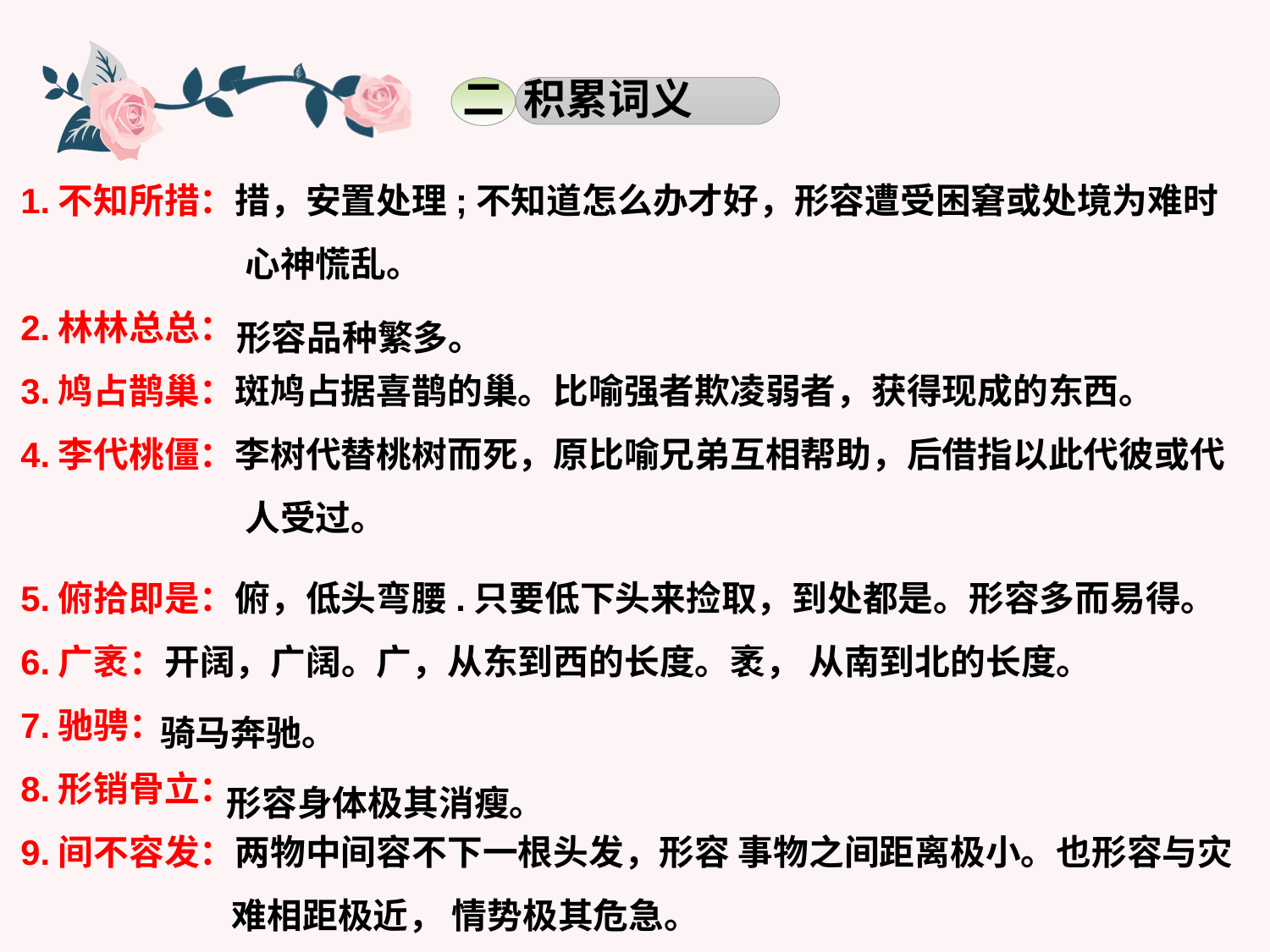

二  积累词义

1.不知所措：措，安置处理;不知道怎么办才好，形容遭受困窘或处境为难时心神慌乱。
2.林林总总：
3.鸠占鹊巢：斑鸠占据喜鹊的巢。比喻强者欺凌弱者，获得现成的东西。
4.李代桃僵：李树代替桃树而死，原比喻兄弟互相帮助，后借指以此代彼或代人受过。
形容品种繁多。
5.俯拾即是：俯，低头弯腰.只要低下头来捡取，到处都是。形容多而易得。
6.广袤：开阔，广阔。广，从东到西的长度。袤， 从南到北的长度。
7.驰骋：
8.形销骨立：
9.间不容发：两物中间容不下一根头发，形容 事物之间距离极小。也形容与灾难相距极近， 情势极其危急。
骑马奔驰。
形容身体极其消瘦。